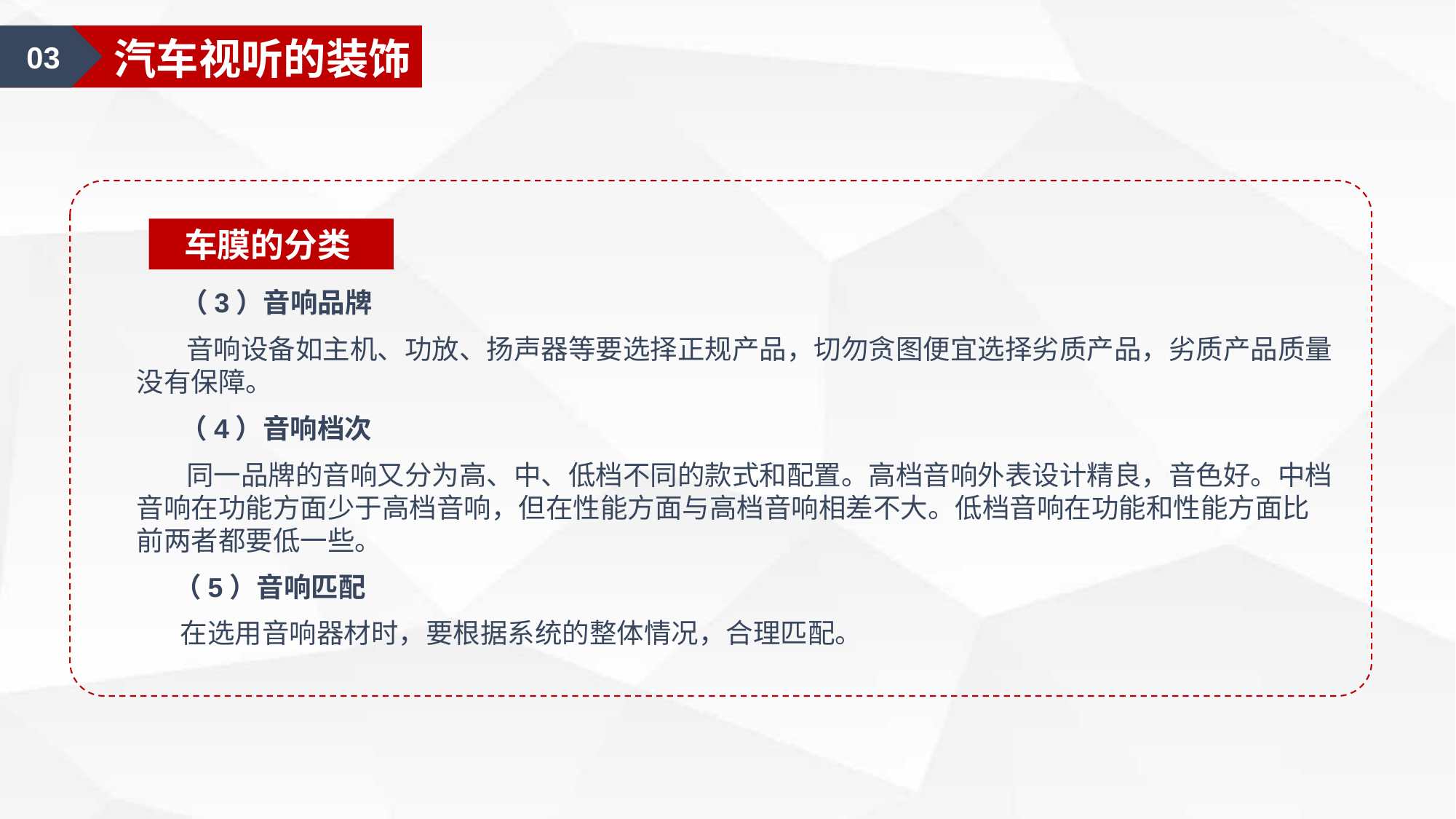

03
汽车视听的装饰

车膜的分类
       （3）音响品牌
       音响设备如主机、功放、扬声器等要选择正规产品，切勿贪图便宜选择劣质产品，劣质产品质量没有保障。
      （4）音响档次
       同一品牌的音响又分为高、中、低档不同的款式和配置。高档音响外表设计精良，音色好。中档音响在功能方面少于高档音响，但在性能方面与高档音响相差不大。低档音响在功能和性能方面比前两者都要低一些。
     （5）音响匹配
      在选用音响器材时，要根据系统的整体情况，合理匹配。